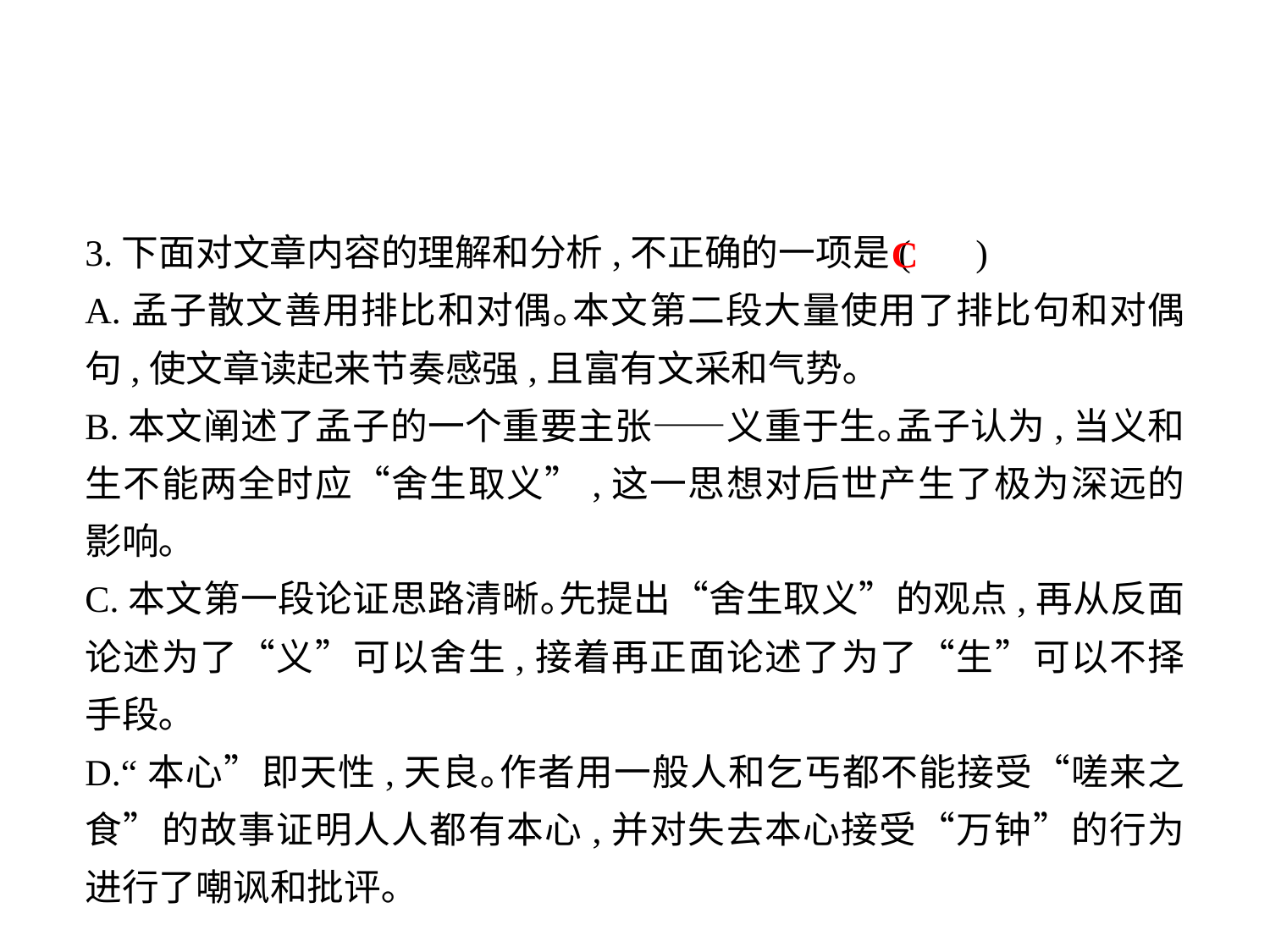

3.下面对文章内容的理解和分析,不正确的一项是(       )
A.孟子散文善用排比和对偶｡本文第二段大量使用了排比句和对偶句,使文章读起来节奏感强,且富有文采和气势｡
B.本文阐述了孟子的一个重要主张——义重于生｡孟子认为,当义和生不能两全时应“舍生取义”,这一思想对后世产生了极为深远的影响｡
C.本文第一段论证思路清晰｡先提出“舍生取义”的观点,再从反面论述为了“义”可以舍生,接着再正面论述了为了“生”可以不择手段｡
D.“本心”即天性,天良｡作者用一般人和乞丐都不能接受“嗟来之食”的故事证明人人都有本心,并对失去本心接受“万钟”的行为进行了嘲讽和批评｡
C